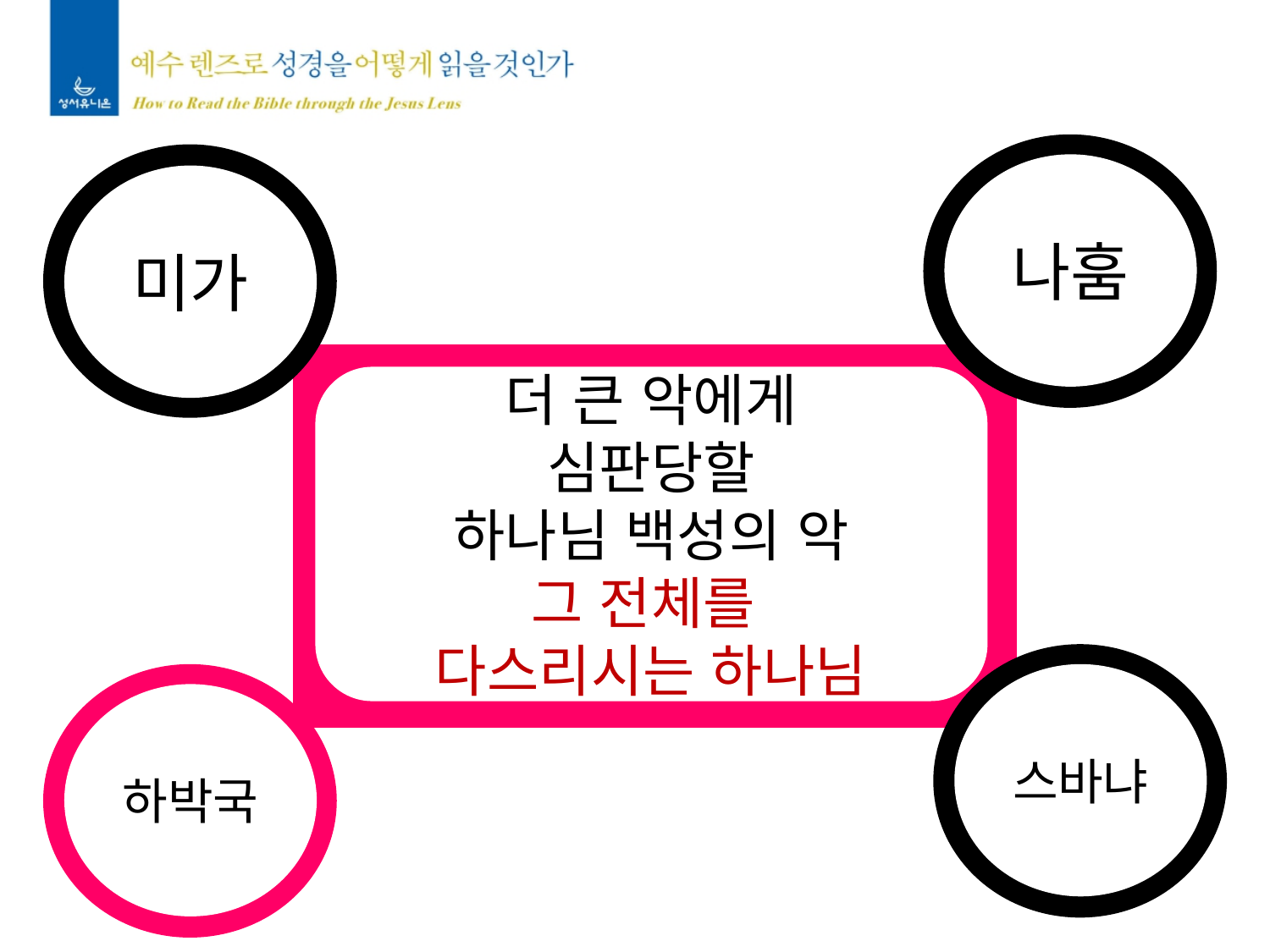

나훔
미가

더 큰 악에게
심판당할
하나님 백성의 악
그 전체를
다스리시는 하나님

스바냐
하박국